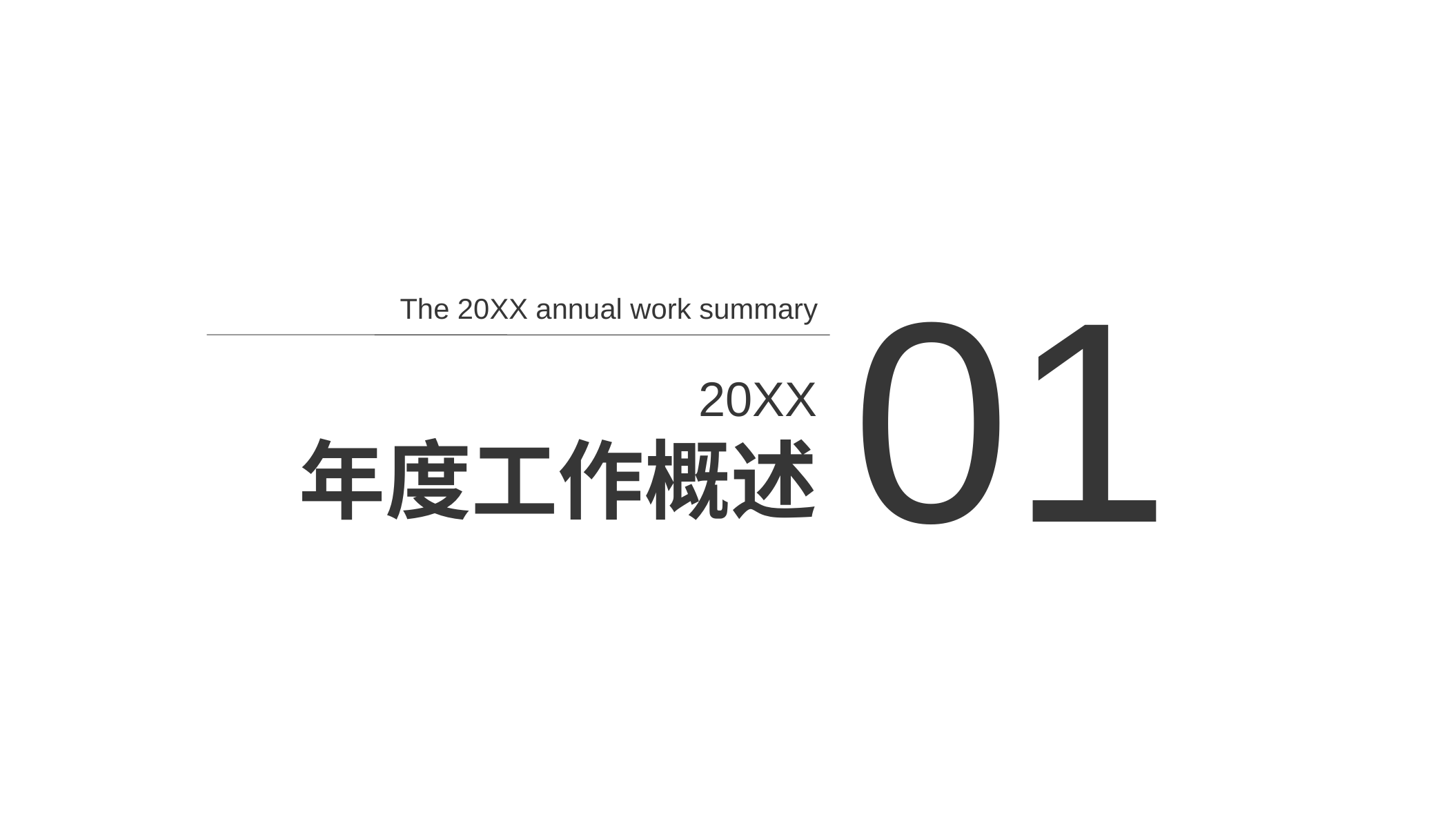

01
The 20XX annual work summary

20XX
年度工作概述